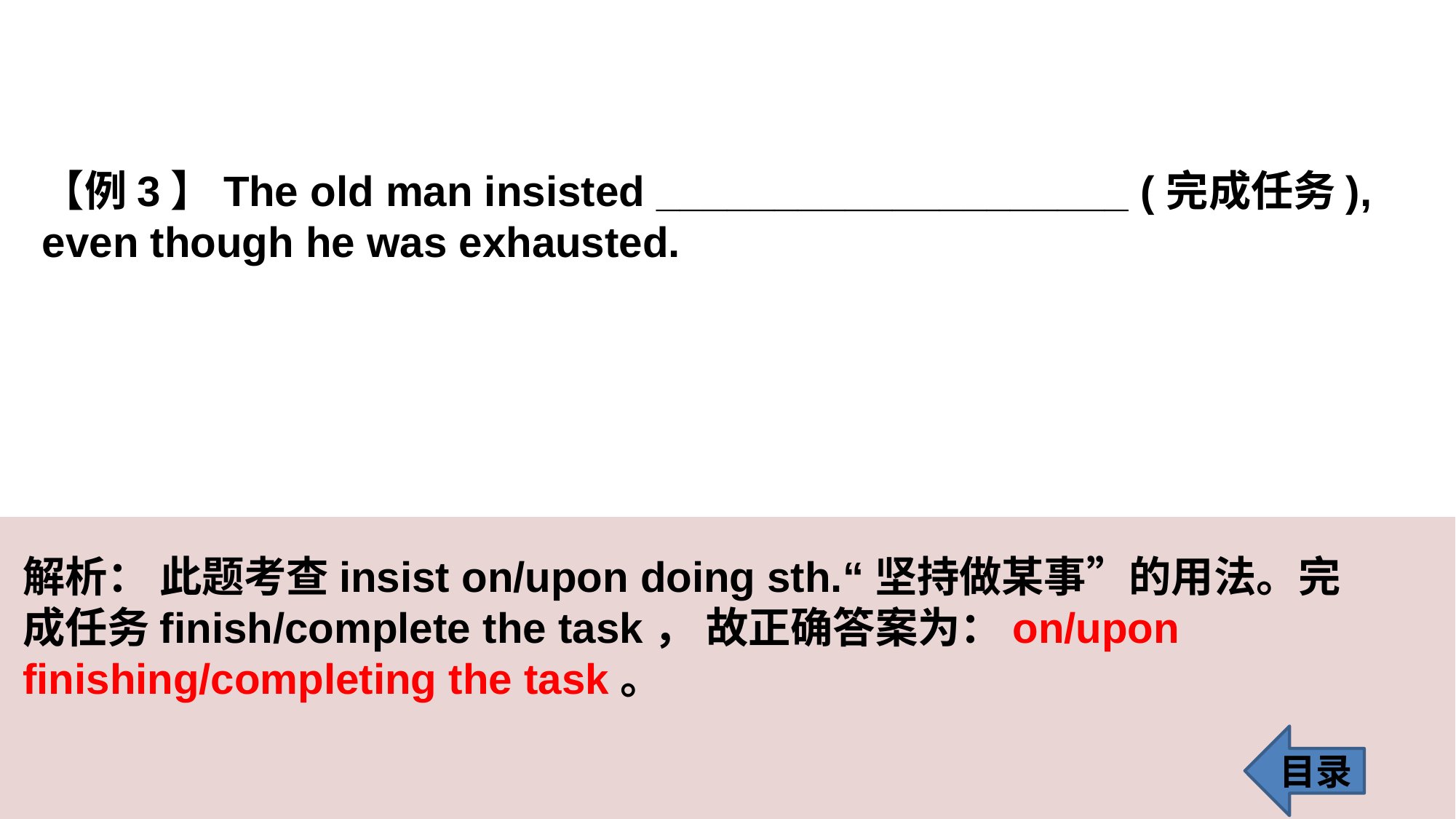

【例3】The old man insisted ____________________ (完成任务), even though he was exhausted.

解析： 此题考查insist on/upon doing sth.“坚持做某事”的用法。完成任务finish/complete the task， 故正确答案为：on/upon finishing/completing the task。
目录
17